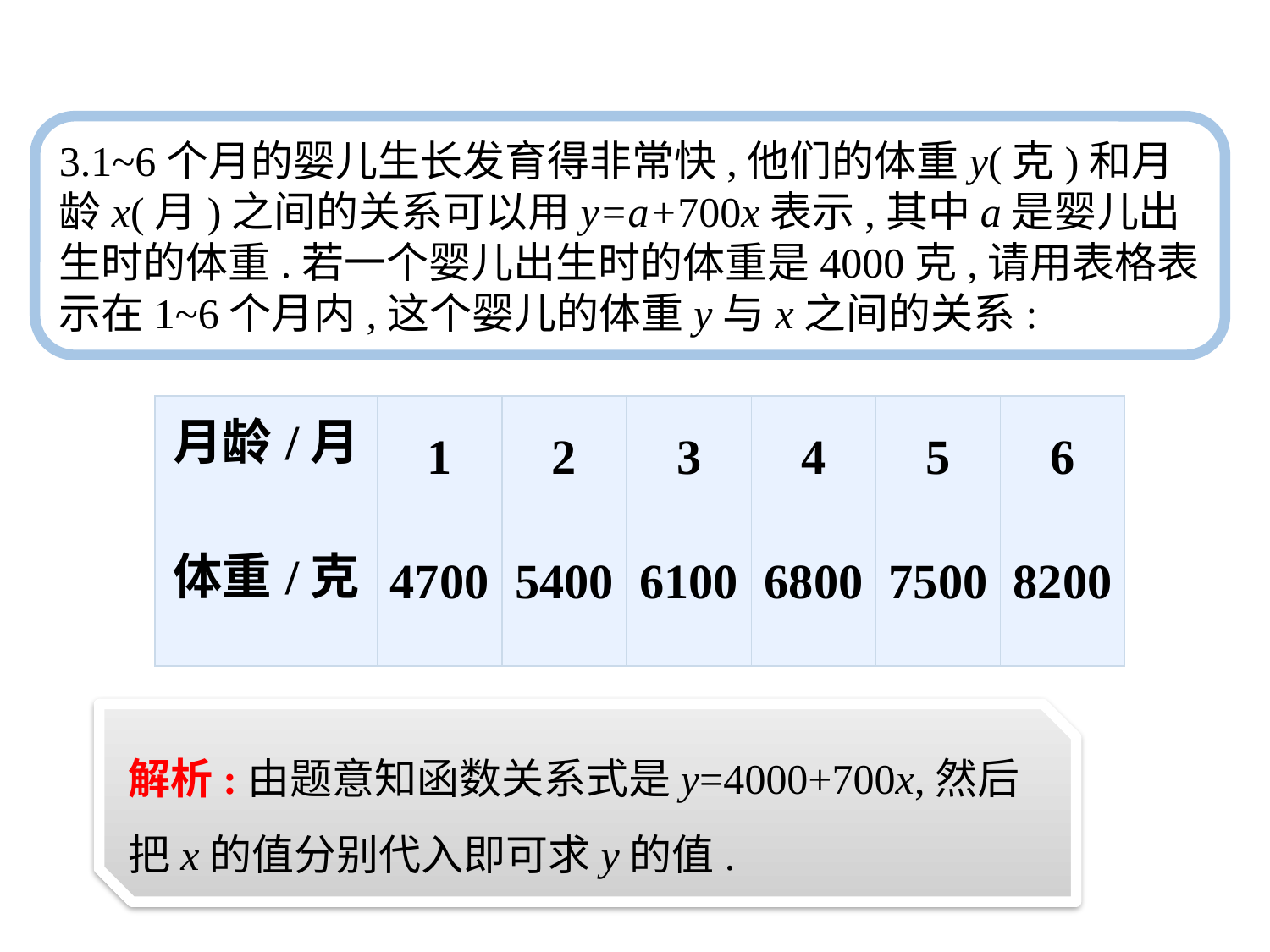

3.1~6个月的婴儿生长发育得非常快,他们的体重y(克)和月龄x(月)之间的关系可以用y=a+700x表示,其中a是婴儿出生时的体重.若一个婴儿出生时的体重是4000克,请用表格表示在1~6个月内,这个婴儿的体重y与x之间的关系:
| 月龄/月 | 1 | 2 | 3 | 4 | 5 | 6 |
| --- | --- | --- | --- | --- | --- | --- |
| 体重/克 | 4700 | 5400 | 6100 | 6800 | 7500 | 8200 |
| 月龄/月 | 1 | 2 | 3 | 4 | 5 | 6 |
| --- | --- | --- | --- | --- | --- | --- |
| 体重/克 |  |  |  |  |  |  |
解析:由题意知函数关系式是y=4000+700x,然后把x的值分别代入即可求y的值.